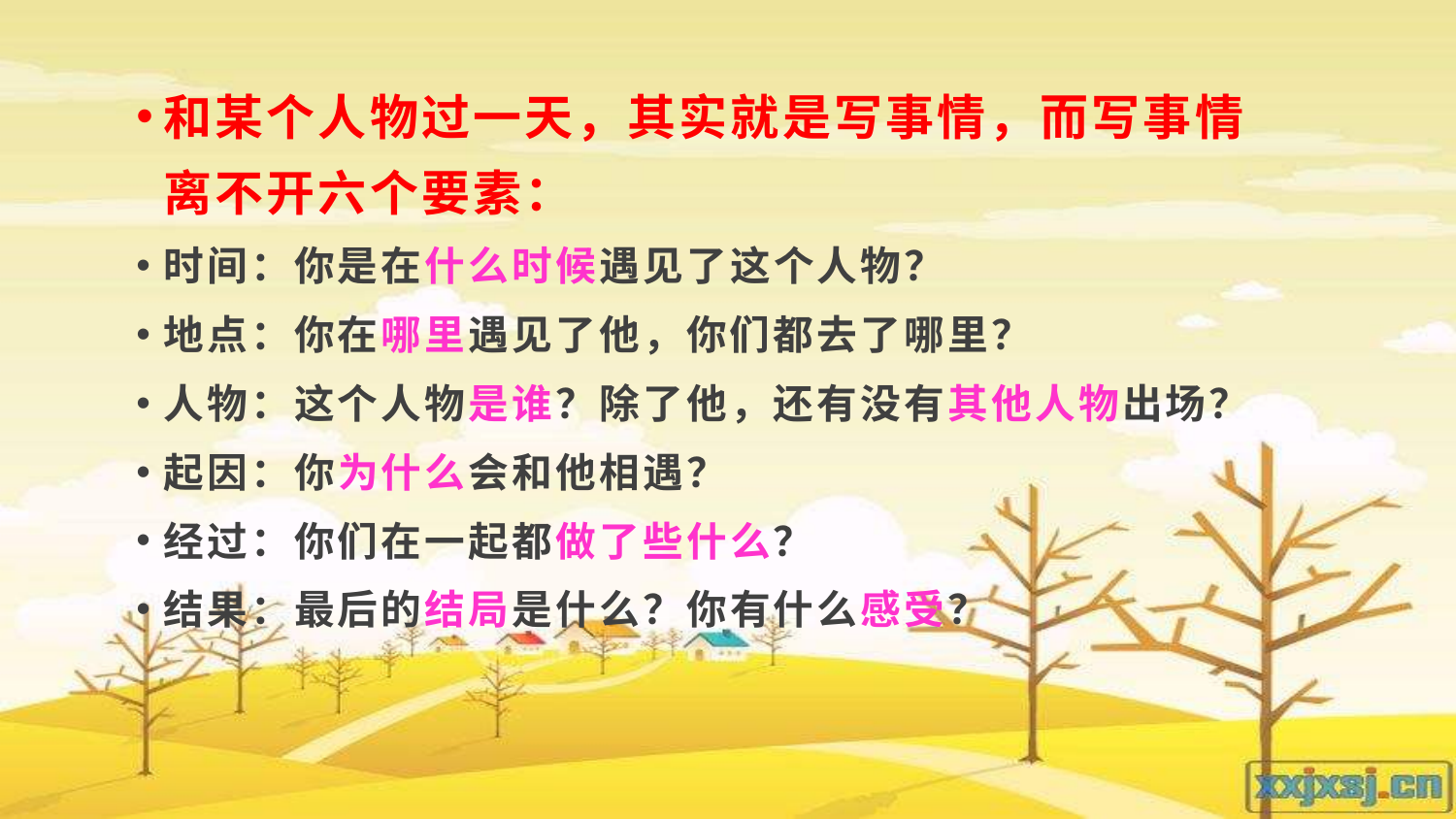

和某个人物过一天，其实就是写事情，而写事情离不开六个要素：
时间：你是在什么时候遇见了这个人物？
地点：你在哪里遇见了他，你们都去了哪里？
人物：这个人物是谁？除了他，还有没有其他人物出场？
起因：你为什么会和他相遇？
经过：你们在一起都做了些什么？
结果：最后的结局是什么？你有什么感受？